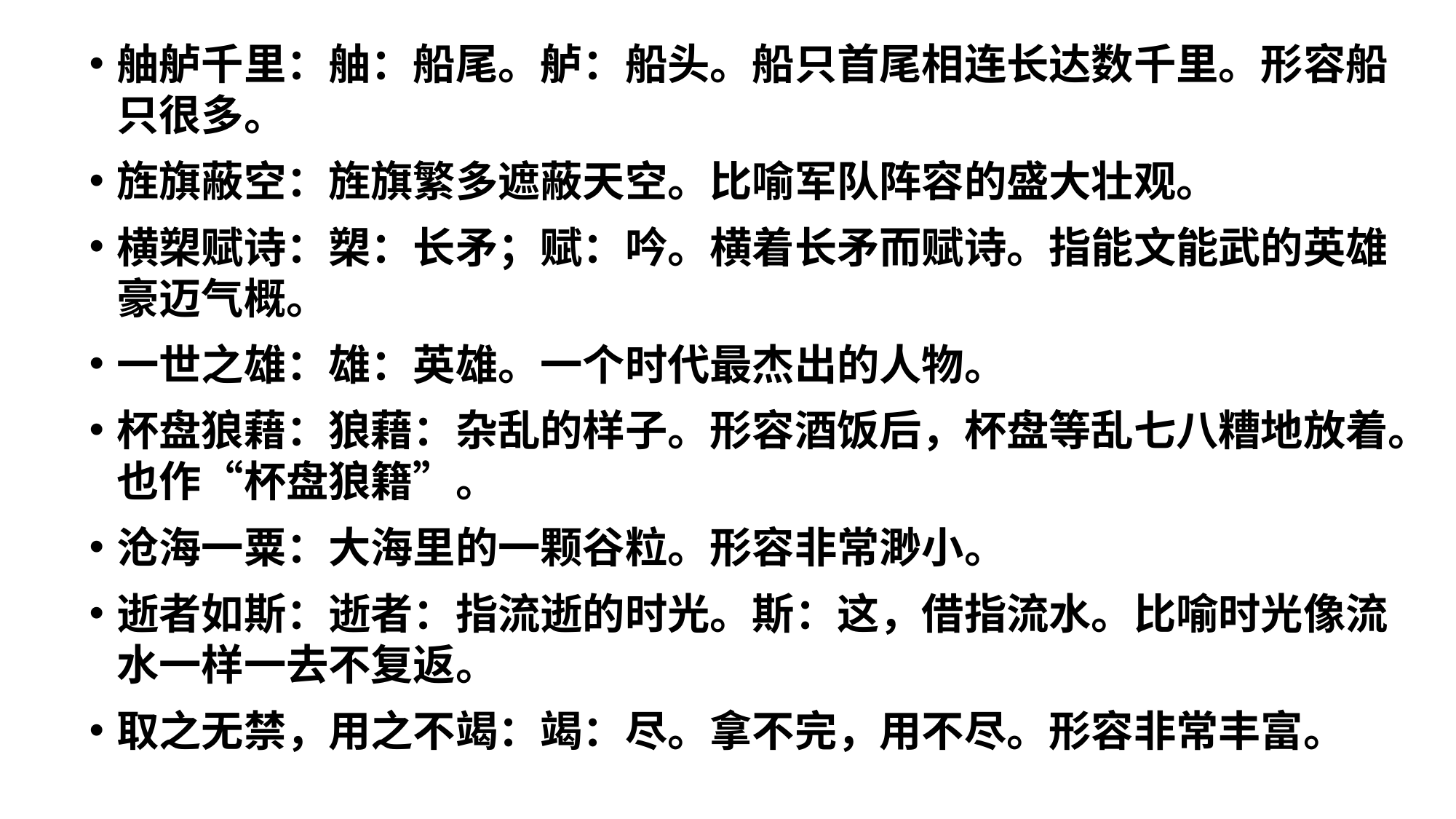

舳舻千里：舳：船尾。舻：船头。船只首尾相连长达数千里。形容船只很多。
旌旗蔽空：旌旗繁多遮蔽天空。比喻军队阵容的盛大壮观。
横槊赋诗：槊：长矛；赋：吟。横着长矛而赋诗。指能文能武的英雄豪迈气概。
一世之雄：雄：英雄。一个时代最杰出的人物。
杯盘狼藉：狼藉：杂乱的样子。形容酒饭后，杯盘等乱七八糟地放着。也作“杯盘狼籍”。
沧海一粟：大海里的一颗谷粒。形容非常渺小。
逝者如斯：逝者：指流逝的时光。斯：这，借指流水。比喻时光像流水一样一去不复返。
取之无禁，用之不竭：竭：尽。拿不完，用不尽。形容非常丰富。